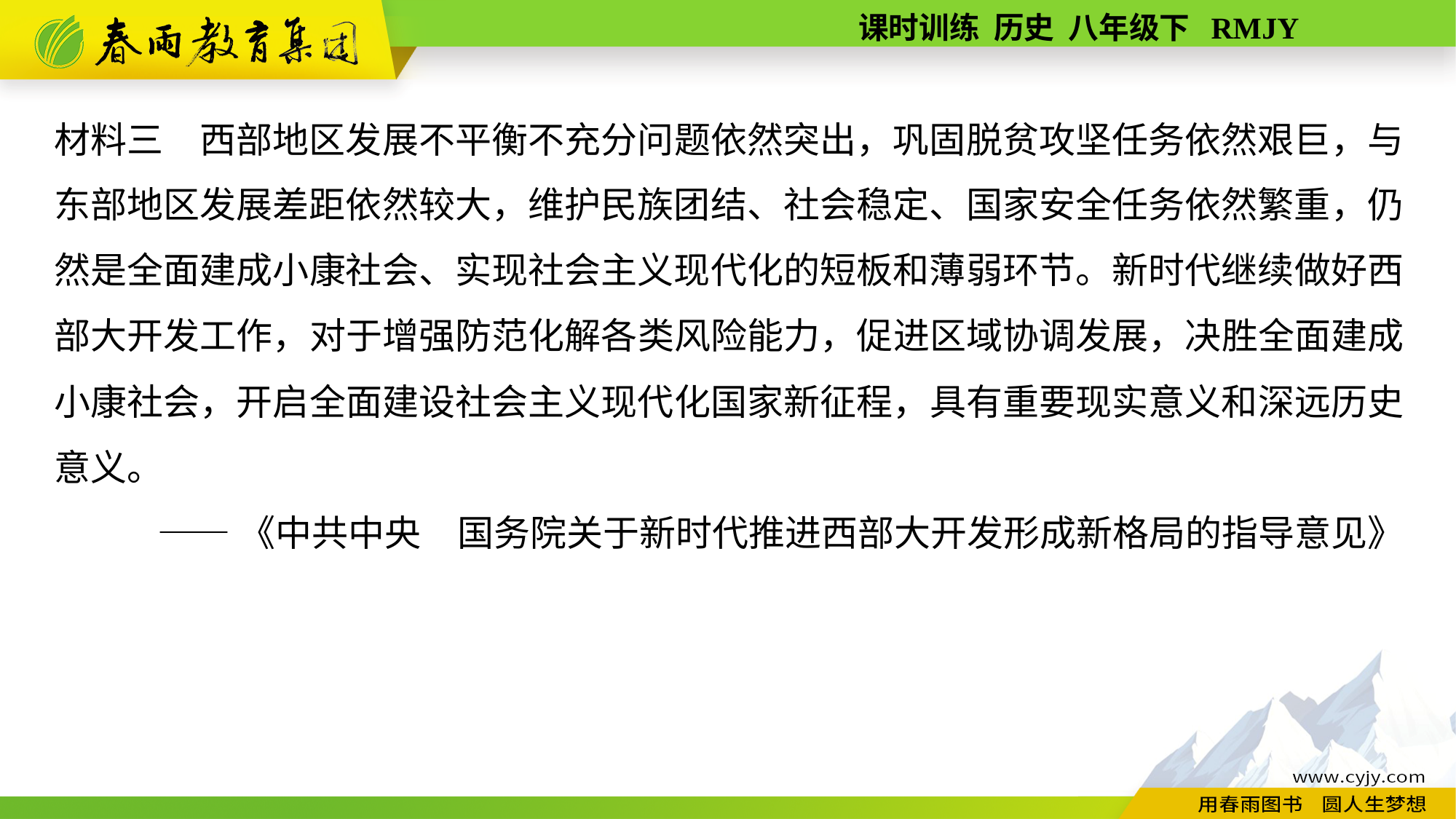

材料三　西部地区发展不平衡不充分问题依然突出，巩固脱贫攻坚任务依然艰巨，与东部地区发展差距依然较大，维护民族团结、社会稳定、国家安全任务依然繁重，仍然是全面建成小康社会、实现社会主义现代化的短板和薄弱环节。新时代继续做好西部大开发工作，对于增强防范化解各类风险能力，促进区域协调发展，决胜全面建成小康社会，开启全面建设社会主义现代化国家新征程，具有重要现实意义和深远历史意义。
——《中共中央　国务院关于新时代推进西部大开发形成新格局的指导意见》